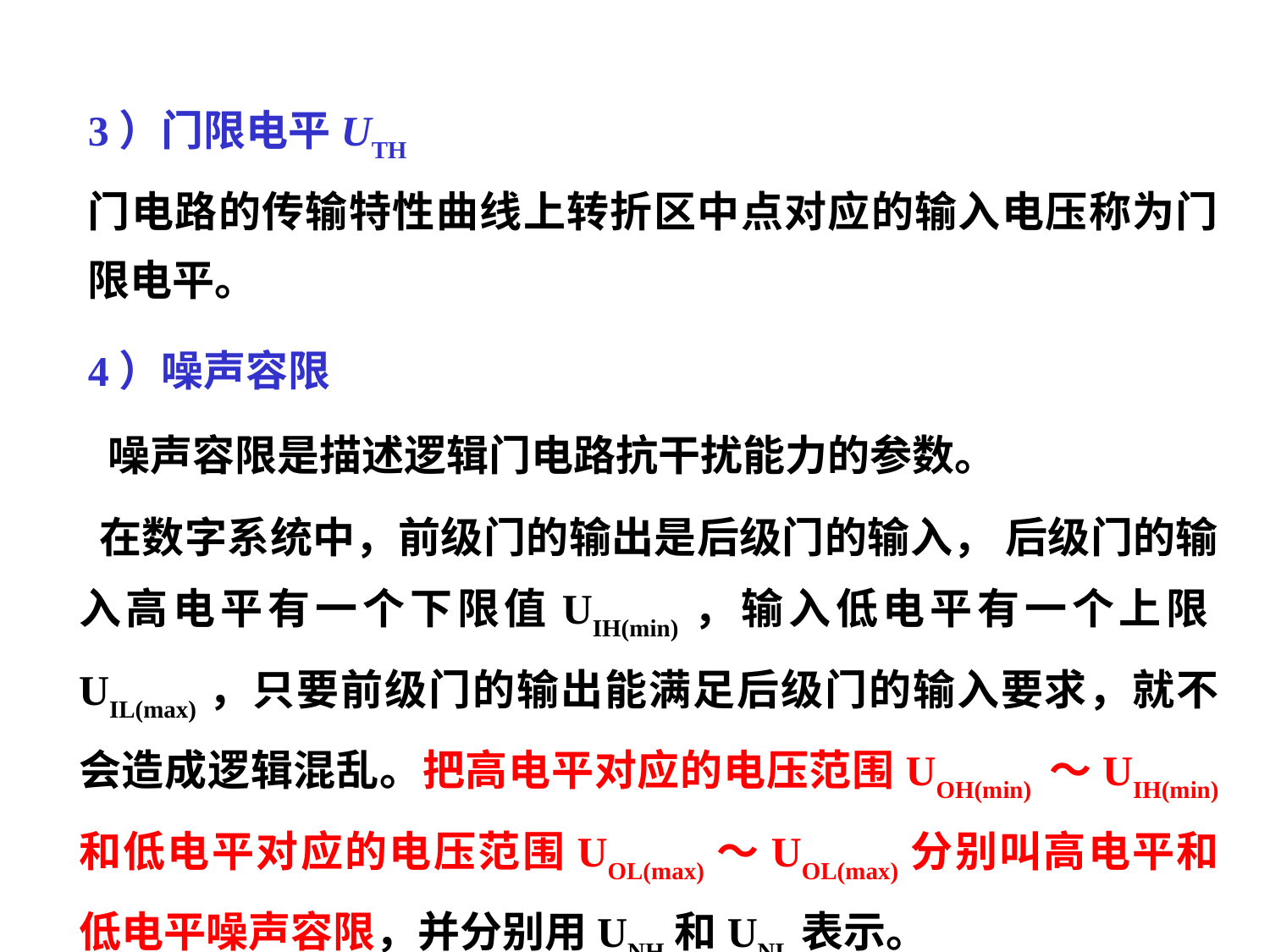

3）门限电平UTH
门电路的传输特性曲线上转折区中点对应的输入电压称为门限电平。
4）噪声容限
 噪声容限是描述逻辑门电路抗干扰能力的参数。
 在数字系统中，前级门的输出是后级门的输入， 后级门的输入高电平有一个下限值UIH(min)，输入低电平有一个上限UIL(max)，只要前级门的输出能满足后级门的输入要求，就不会造成逻辑混乱。把高电平对应的电压范围UOH(min) ～UIH(min) 和低电平对应的电压范围UOL(max)～UOL(max)分别叫高电平和低电平噪声容限，并分别用UNH和UNL表示。